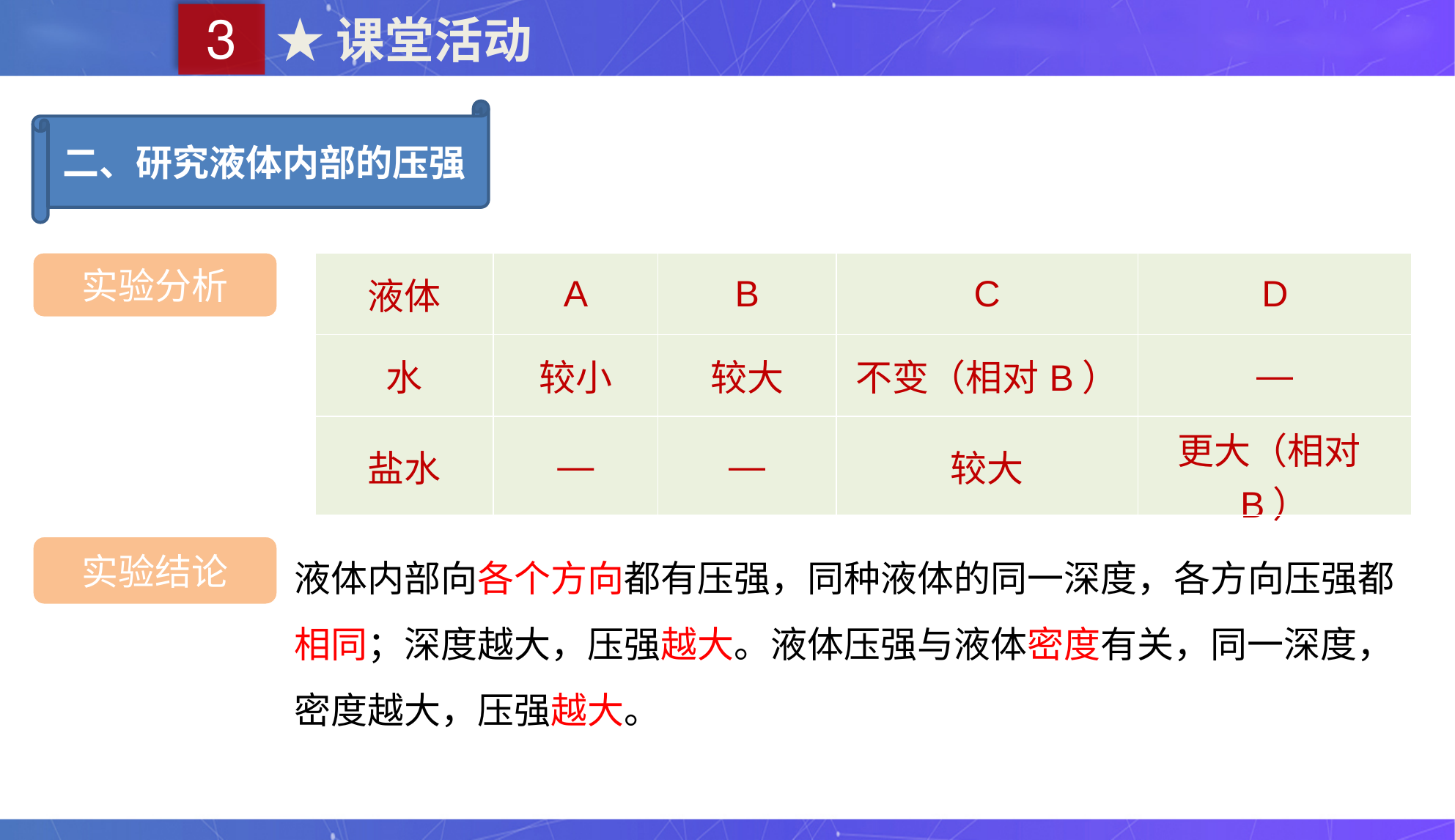

3
★课堂活动
二、研究液体内部的压强
实验分析
| 液体 | A | B | C | D |
| --- | --- | --- | --- | --- |
| 水 | 较小 | 较大 | 不变（相对B） | — |
| 盐水 | — | — | 较大 | 更大（相对B） |
液体内部向各个方向都有压强，同种液体的同一深度，各方向压强都相同；深度越大，压强越大。液体压强与液体密度有关，同一深度，密度越大，压强越大。
实验结论